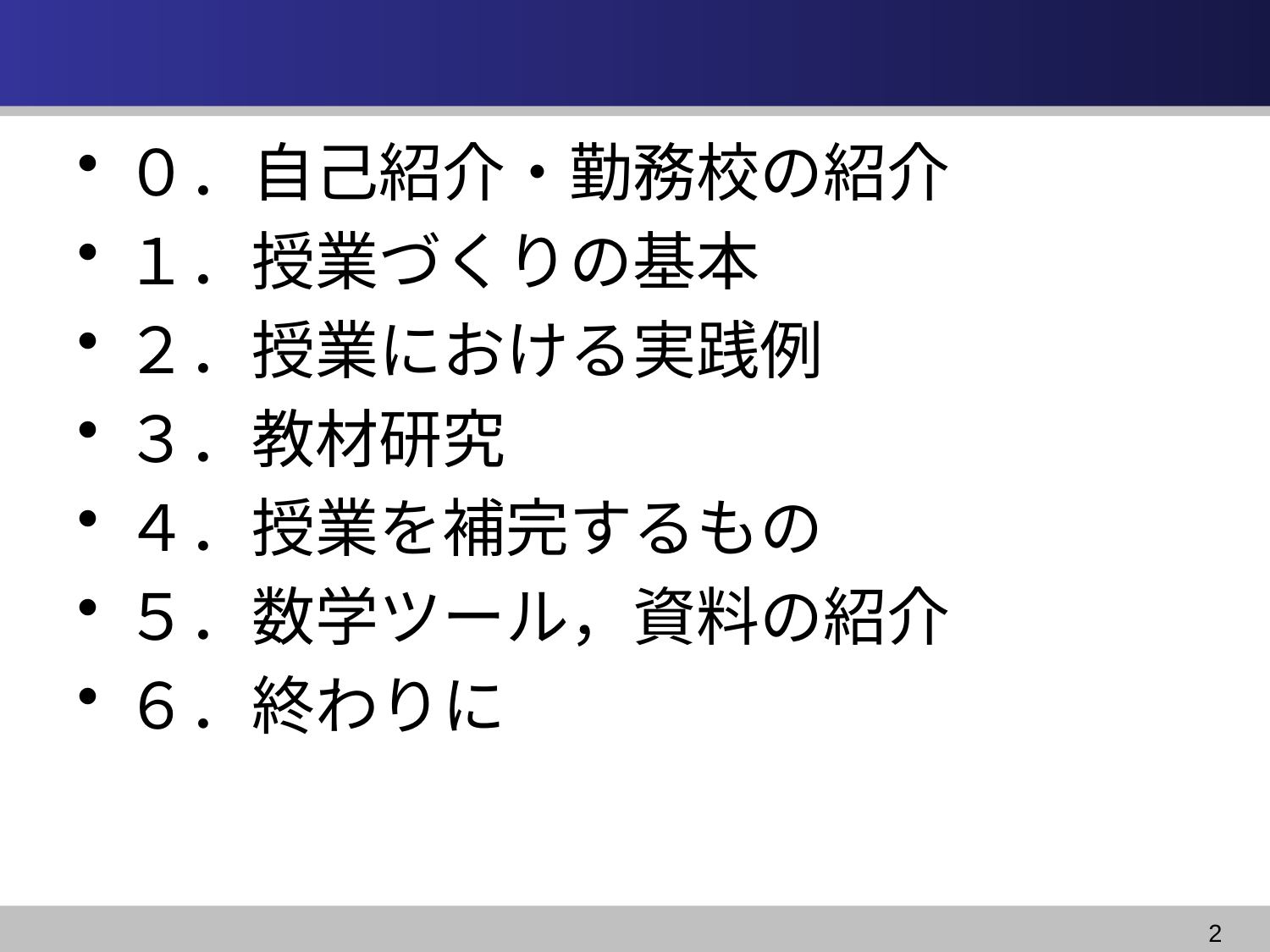

０．自己紹介・勤務校の紹介
１．授業づくりの基本
２．授業における実践例
３．教材研究
４．授業を補完するもの
５．数学ツール，資料の紹介
６．終わりに
2